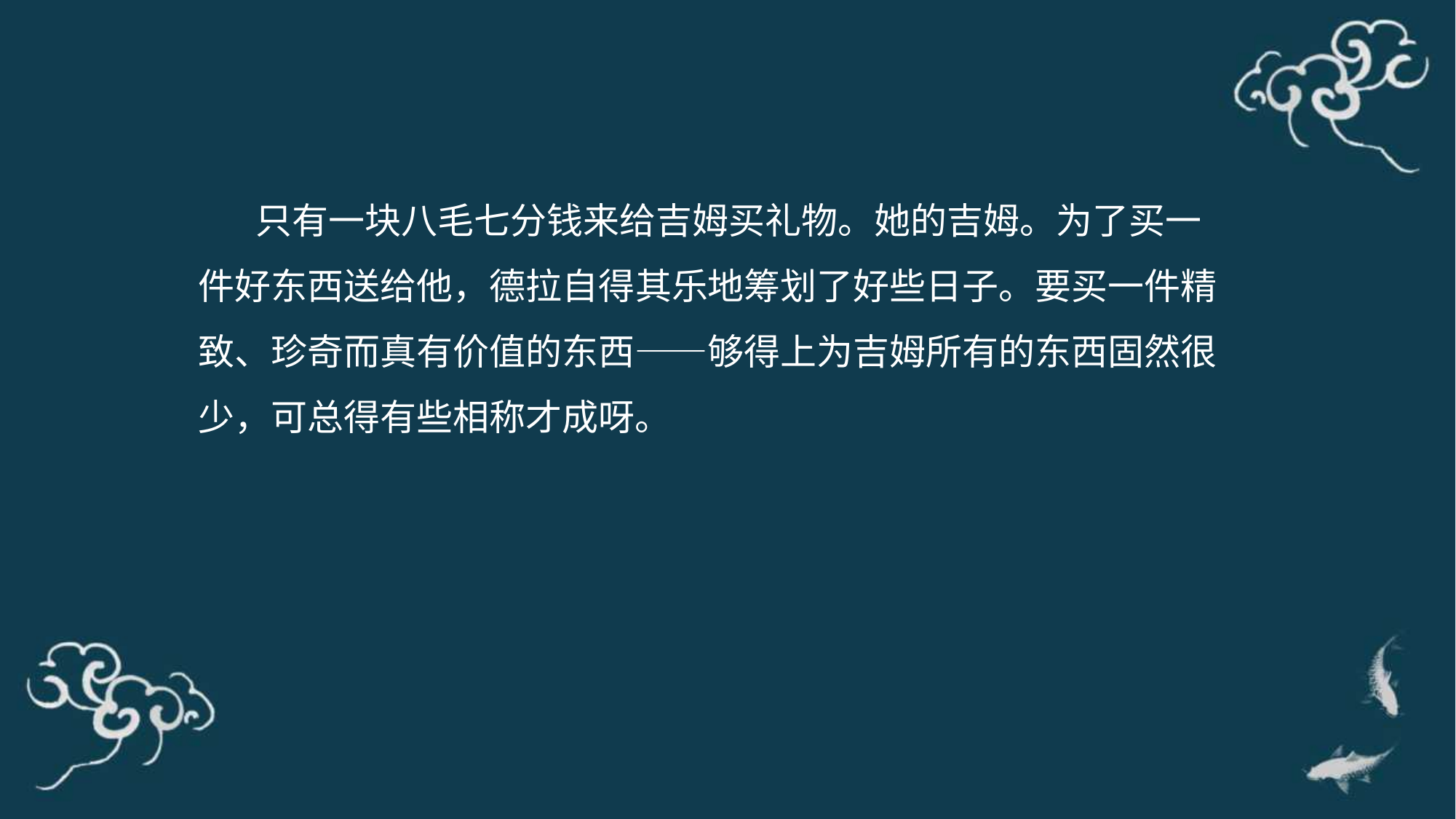

只有一块八毛七分钱来给吉姆买礼物。她的吉姆。为了买一件好东西送给他，德拉自得其乐地筹划了好些日子。要买一件精致、珍奇而真有价值的东西——够得上为吉姆所有的东西固然很少，可总得有些相称才成呀。